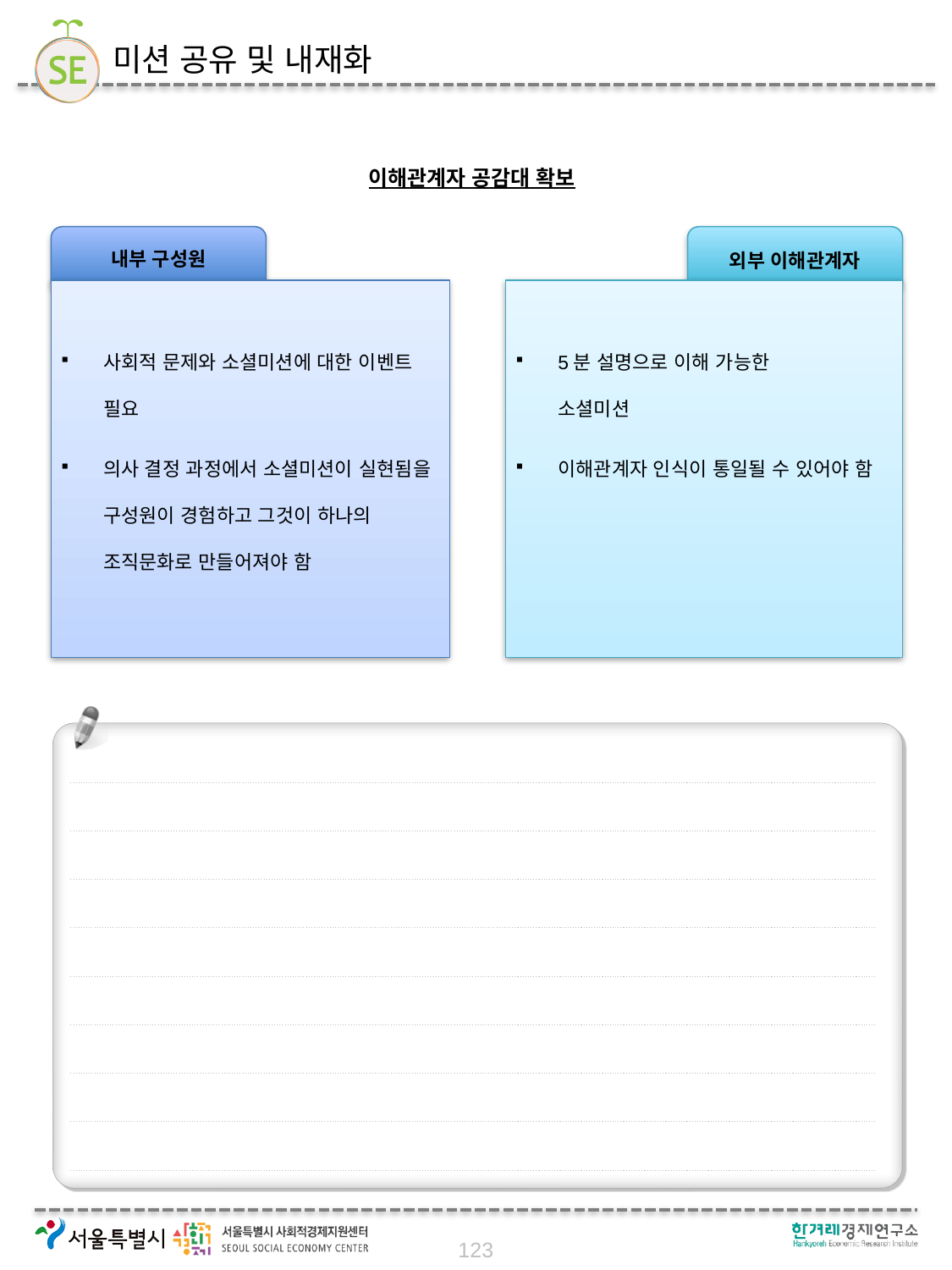

# 미션 공유 및 내재화
이해관계자 공감대 확보
내부 구성원
외부 이해관계자

5분 설명으로 이해 가능한
소셜미션
이해관계자 인식이 통일될 수 있어야 함

사회적 문제와 소셜미션에 대한 이벤트 필요
의사 결정 과정에서 소셜미션이 실현됨을 구성원이 경험하고 그것이 하나의 조직문화로 만들어져야 함
123